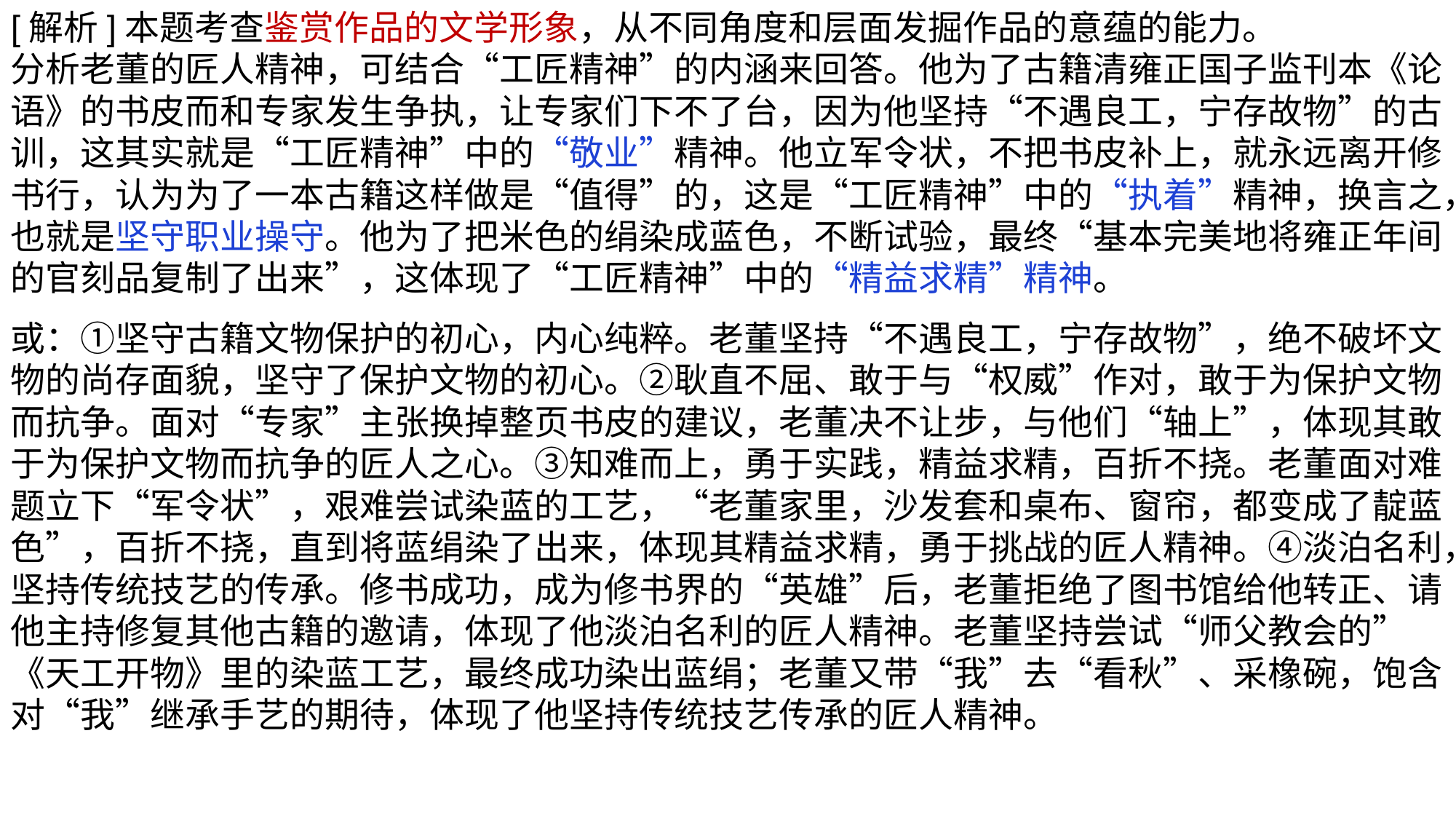

[解析]本题考查鉴赏作品的文学形象，从不同角度和层面发掘作品的意蕴的能力。
分析老董的匠人精神，可结合“工匠精神”的内涵来回答。他为了古籍清雍正国子监刊本《论语》的书皮而和专家发生争执，让专家们下不了台，因为他坚持“不遇良工，宁存故物”的古训，这其实就是“工匠精神”中的“敬业”精神。他立军令状，不把书皮补上，就永远离开修书行，认为为了一本古籍这样做是“值得”的，这是“工匠精神”中的“执着”精神，换言之，也就是坚守职业操守。他为了把米色的绢染成蓝色，不断试验，最终“基本完美地将雍正年间的官刻品复制了出来”，这体现了“工匠精神”中的“精益求精”精神。
或：①坚守古籍文物保护的初心，内心纯粹。老董坚持“不遇良工，宁存故物”，绝不破坏文物的尚存面貌，坚守了保护文物的初心。②耿直不屈、敢于与“权威”作对，敢于为保护文物而抗争。面对“专家”主张换掉整页书皮的建议，老董决不让步，与他们“轴上”，体现其敢于为保护文物而抗争的匠人之心。③知难而上，勇于实践，精益求精，百折不挠。老董面对难题立下“军令状”，艰难尝试染蓝的工艺，“老董家里，沙发套和桌布、窗帘，都变成了靛蓝色”，百折不挠，直到将蓝绢染了出来，体现其精益求精，勇于挑战的匠人精神。④淡泊名利，坚持传统技艺的传承。修书成功，成为修书界的“英雄”后，老董拒绝了图书馆给他转正、请他主持修复其他古籍的邀请，体现了他淡泊名利的匠人精神。老董坚持尝试“师父教会的”《天工开物》里的染蓝工艺，最终成功染出蓝绢；老董又带“我”去“看秋”、采橡碗，饱含对“我”继承手艺的期待，体现了他坚持传统技艺传承的匠人精神。